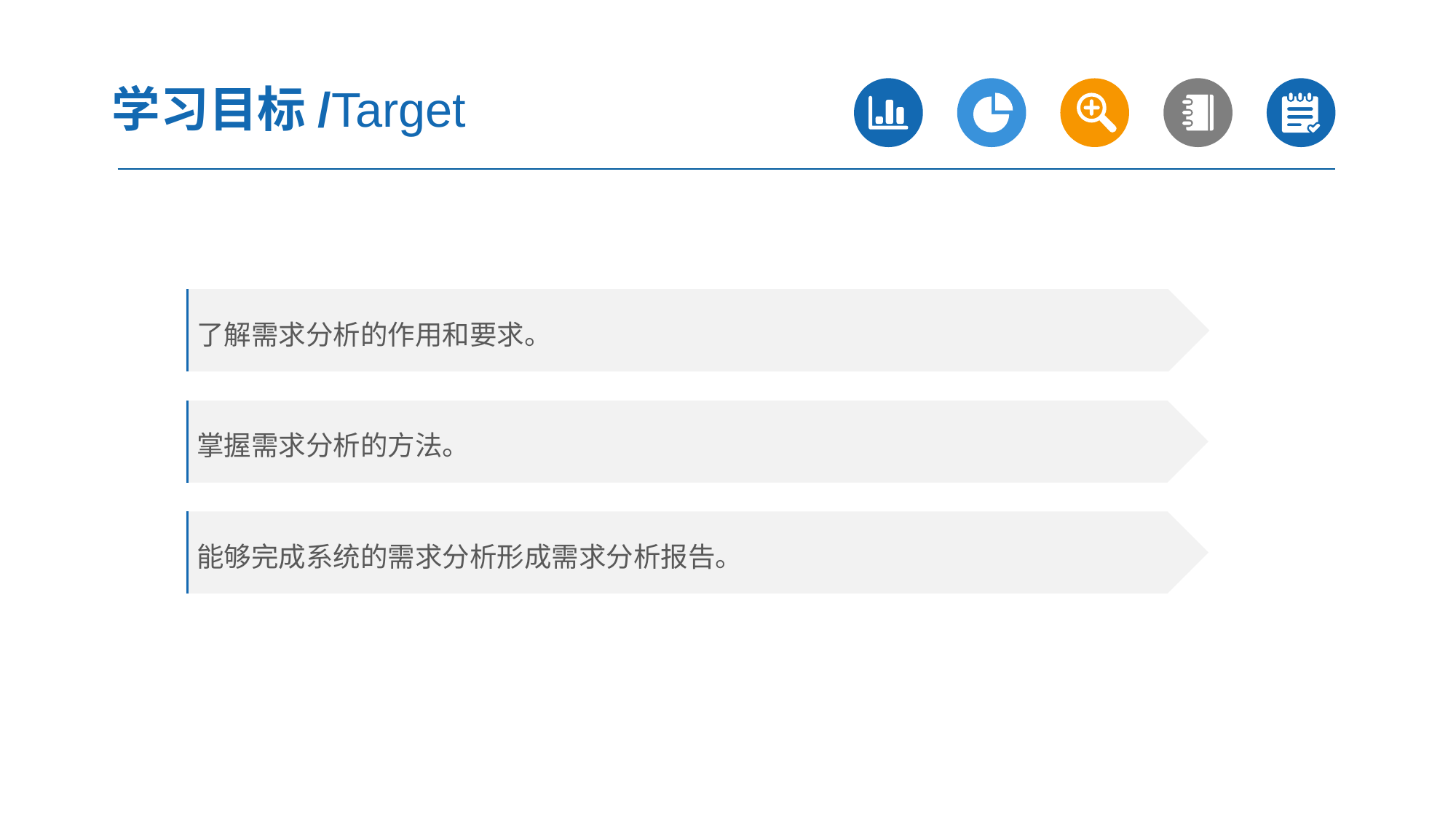

学习目标/Target
了解需求分析的作用和要求。

掌握需求分析的方法。

能够完成系统的需求分析形成需求分析报告。